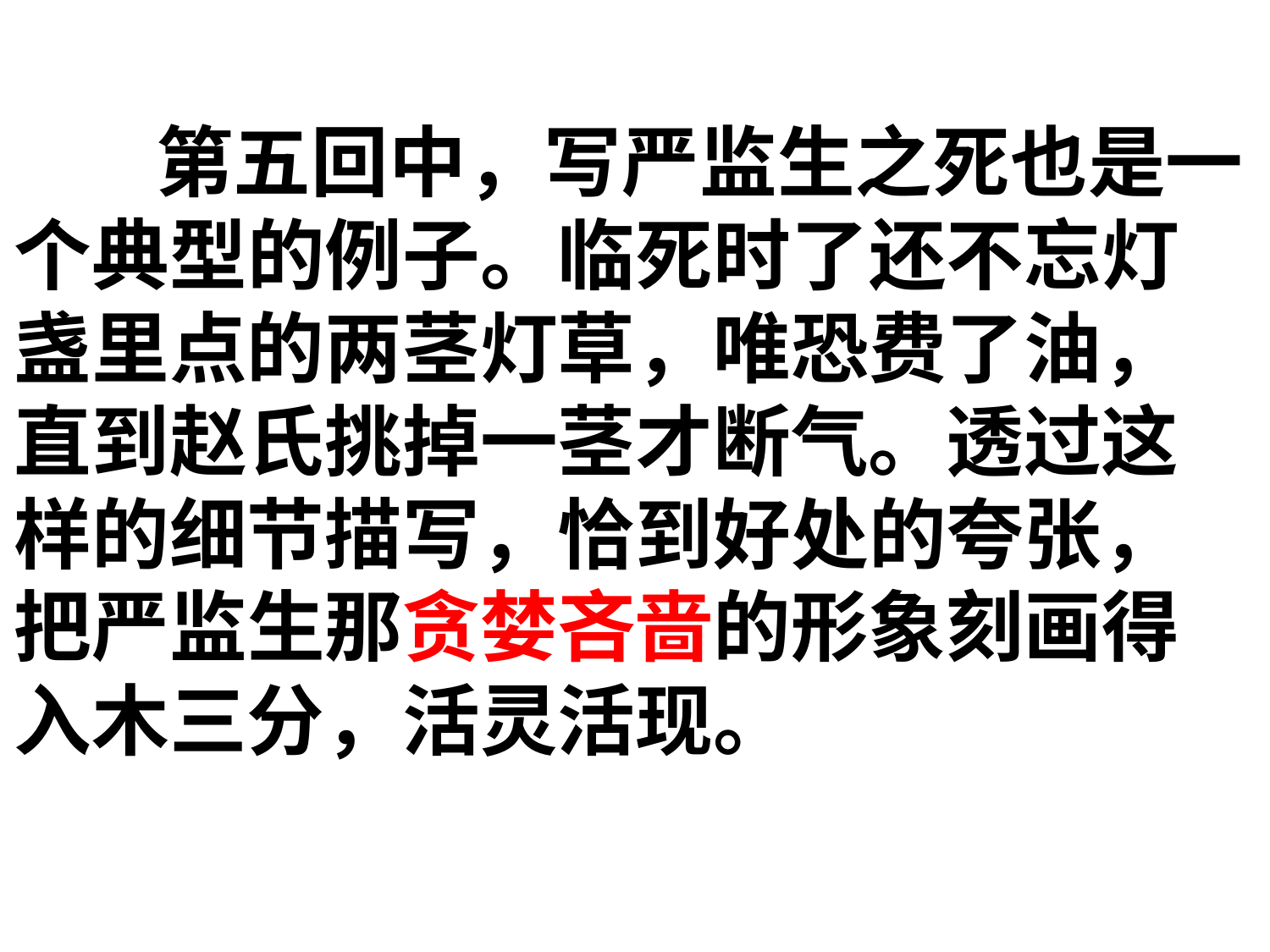

第五回中，写严监生之死也是一个典型的例子。临死时了还不忘灯盏里点的两茎灯草，唯恐费了油，直到赵氏挑掉一茎才断气。透过这样的细节描写，恰到好处的夸张，把严监生那贪婪吝啬的形象刻画得入木三分，活灵活现。